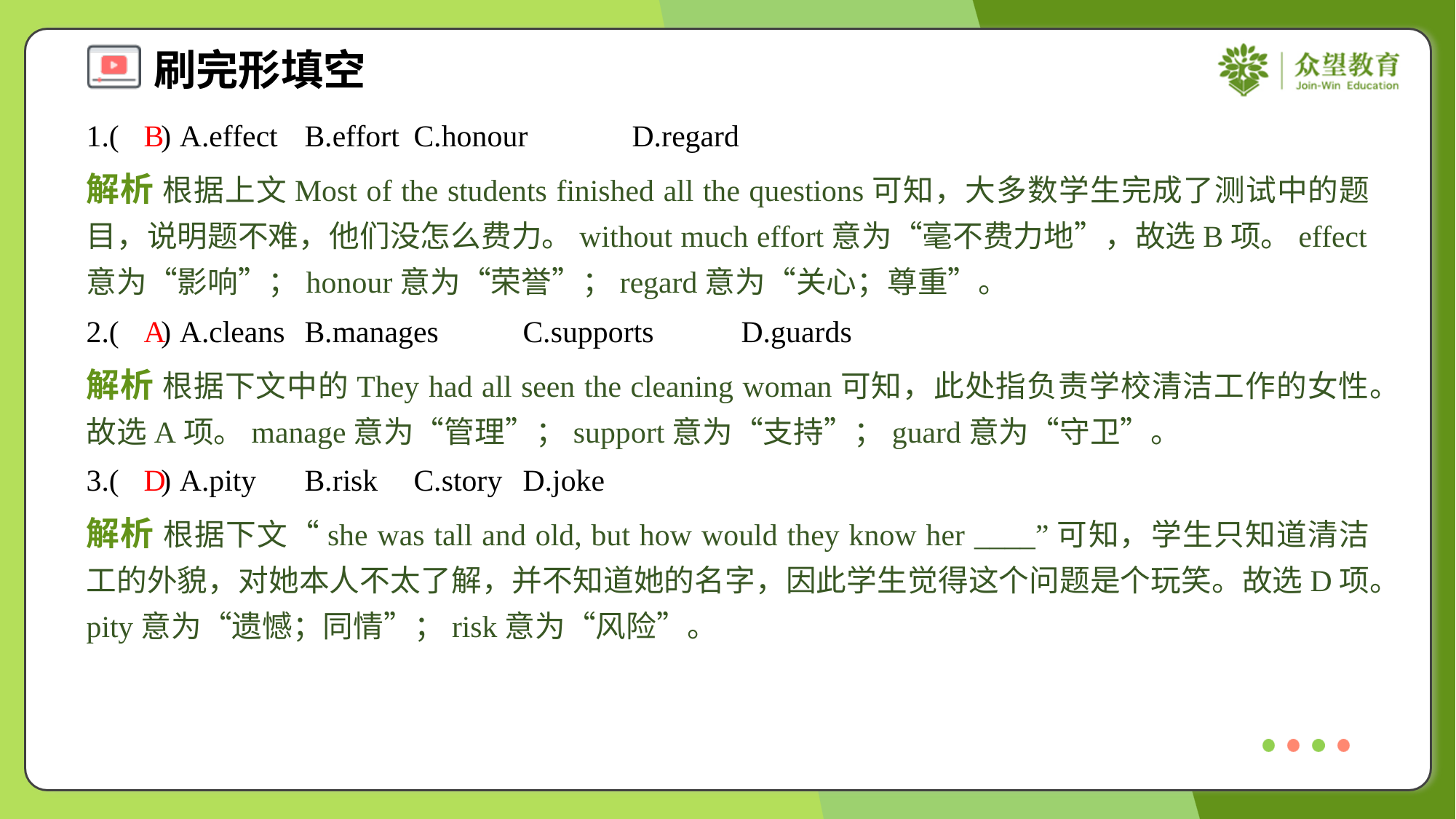

1.(     ) A.effect	B.effort	C.honour	D.regard
B
解析 根据上文Most of the students finished all the questions可知，大多数学生完成了测试中的题目，说明题不难，他们没怎么费力。without much effort意为“毫不费力地”，故选B项。effect意为“影响”；honour意为“荣誉”；regard意为“关心；尊重”。
2.(     ) A.cleans	B.manages	C.supports	D.guards
A
解析 根据下文中的They had all seen the cleaning woman可知，此处指负责学校清洁工作的女性。故选A项。manage意为“管理”；support意为“支持”；guard意为“守卫”。
3.(     ) A.pity	B.risk	C.story	D.joke
D
解析 根据下文“she was tall and old, but how would they know her ____”可知，学生只知道清洁工的外貌，对她本人不太了解，并不知道她的名字，因此学生觉得这个问题是个玩笑。故选D项。pity意为“遗憾；同情”；risk意为“风险”。